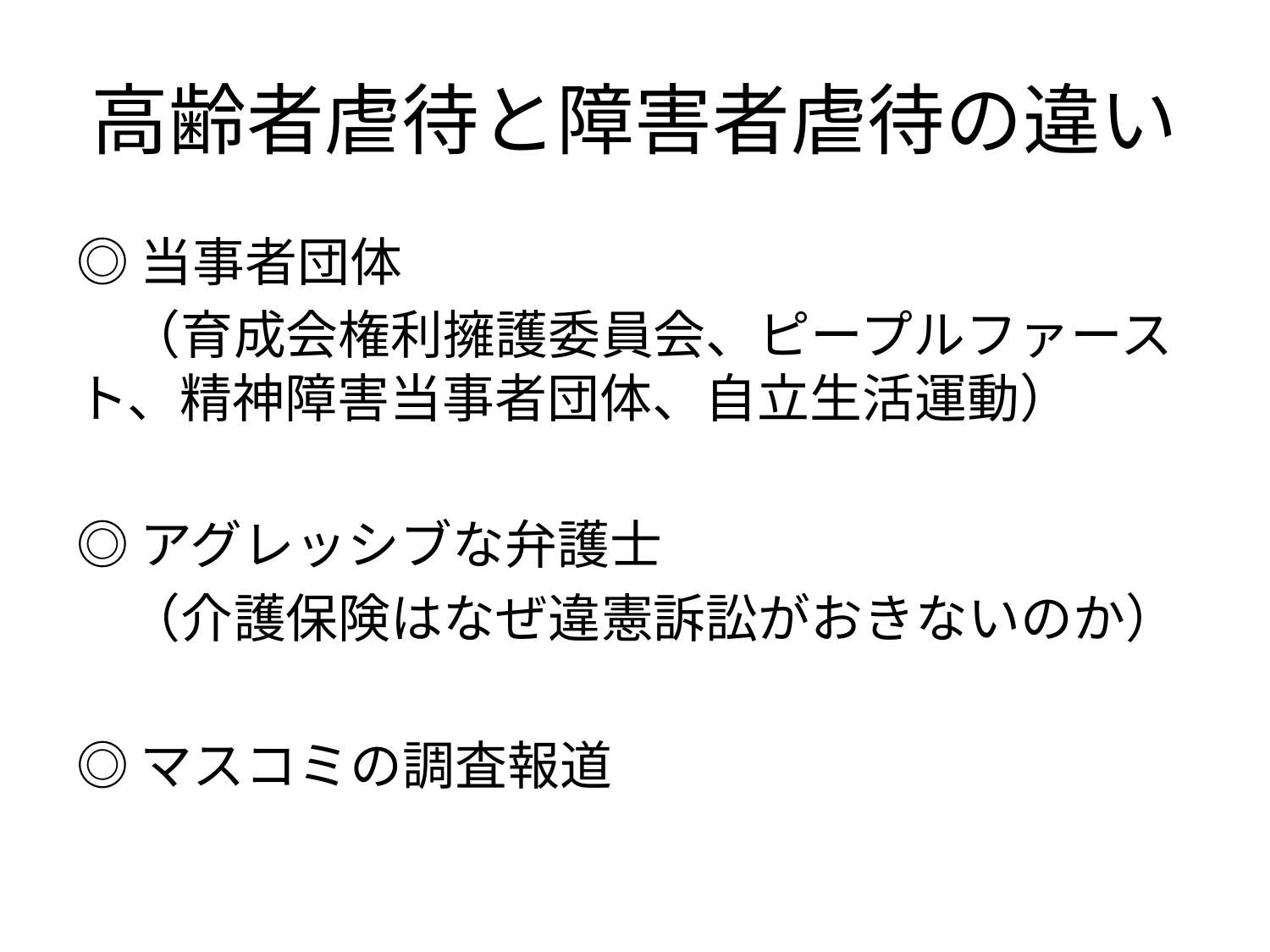

# 高齢者虐待と障害者虐待の違い
◎当事者団体
　（育成会権利擁護委員会、ピープルファースト、精神障害当事者団体、自立生活運動）

◎アグレッシブな弁護士
　（介護保険はなぜ違憲訴訟がおきないのか）

◎マスコミの調査報道